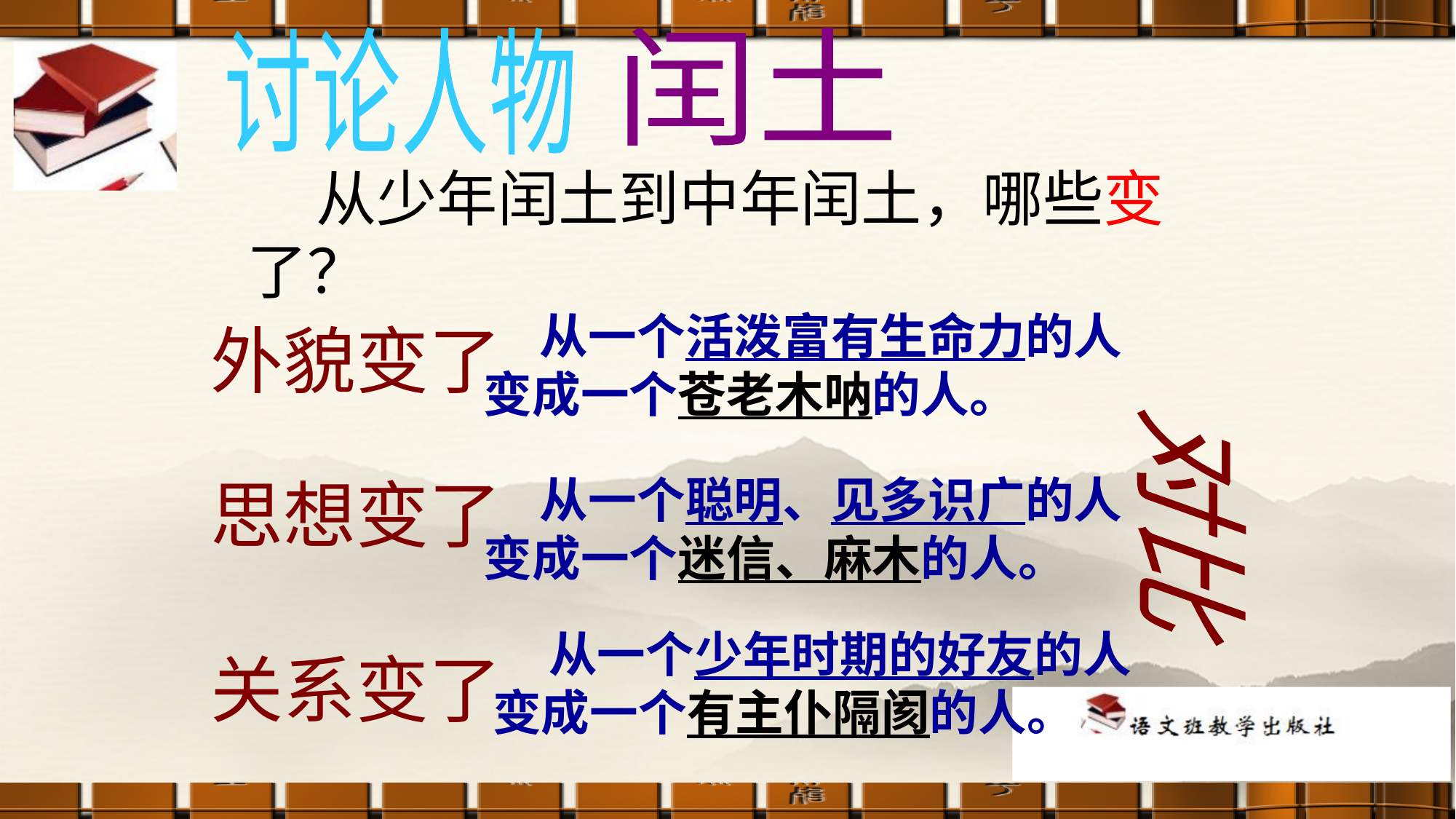

讨论人物
闰土
    从少年闰土到中年闰土，哪些变了？
    从一个活泼富有生命力的人变成一个苍老木呐的人。
外貌变了
思想变了
    从一个聪明、见多识广的人变成一个迷信、麻木的人。
对比
    从一个少年时期的好友的人变成一个有主仆隔阂的人。
关系变了